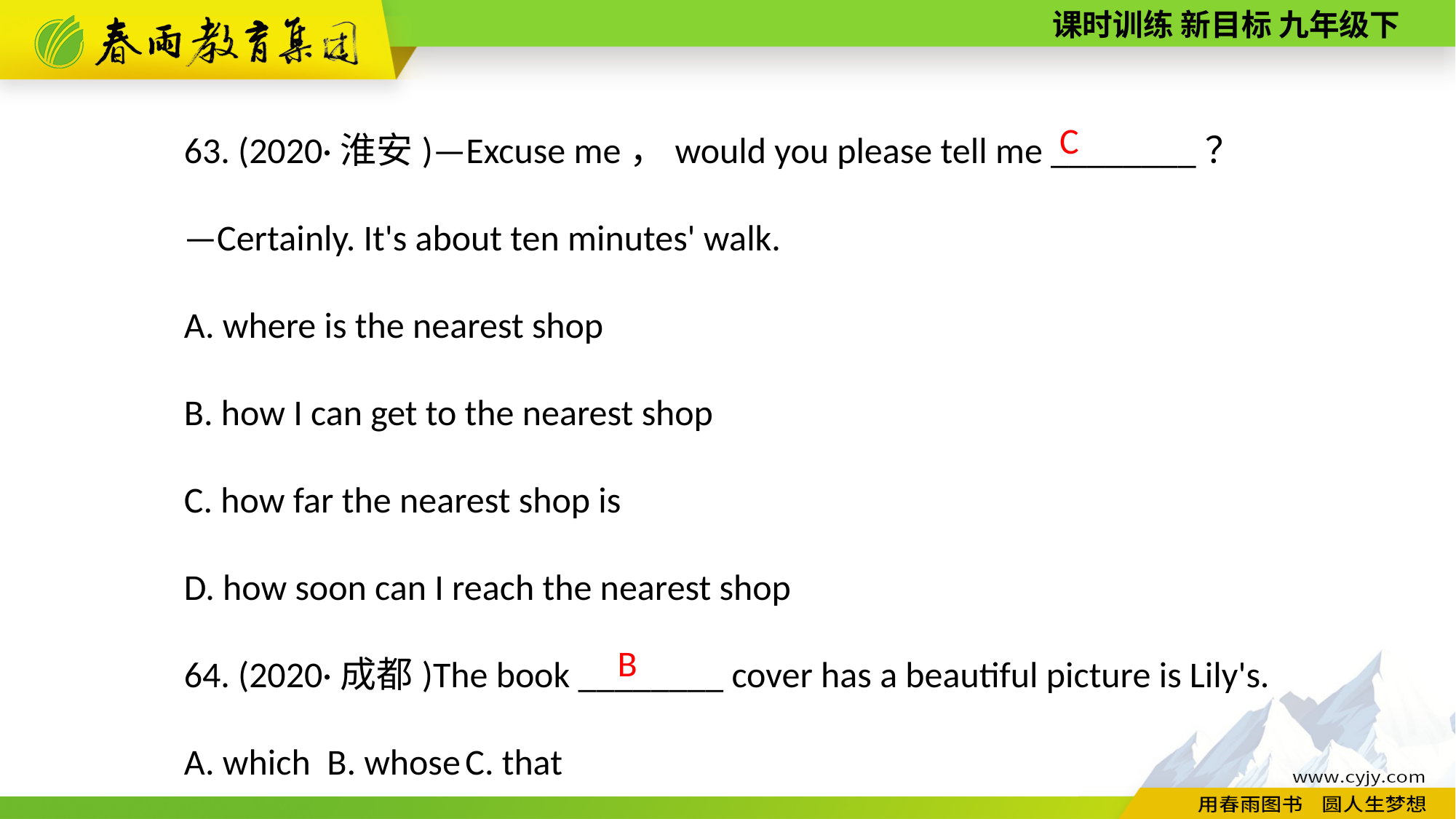

63. (2020·淮安)—Excuse me，would you please tell me ________？
—Certainly. It's about ten minutes' walk.
A. where is the nearest shop
B. how I can get to the nearest shop
C. how far the nearest shop is
D. how soon can I reach the nearest shop
64. (2020·成都)The book ________ cover has a beautiful picture is Lily's.
A. which  B. whose C. that
 C
B